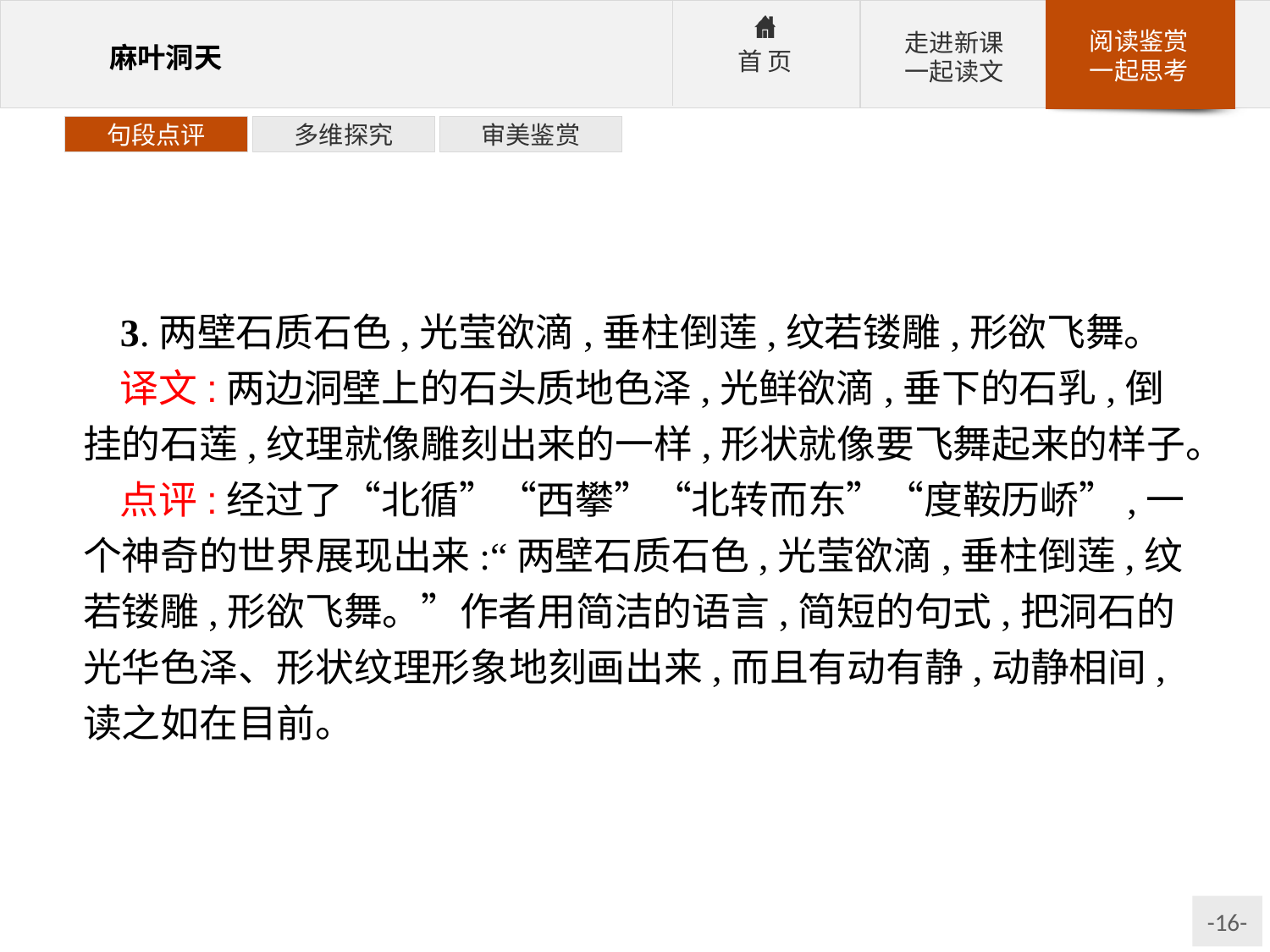

句段点评
多维探究
审美鉴赏
3.两壁石质石色,光莹欲滴,垂柱倒莲,纹若镂雕,形欲飞舞。
译文:两边洞壁上的石头质地色泽,光鲜欲滴,垂下的石乳,倒挂的石莲,纹理就像雕刻出来的一样,形状就像要飞舞起来的样子。
点评:经过了“北循”“西攀”“北转而东”“度鞍历峤”,一个神奇的世界展现出来:“两壁石质石色,光莹欲滴,垂柱倒莲,纹若镂雕,形欲飞舞。”作者用简洁的语言,简短的句式,把洞石的光华色泽、形状纹理形象地刻画出来,而且有动有静,动静相间,读之如在目前。